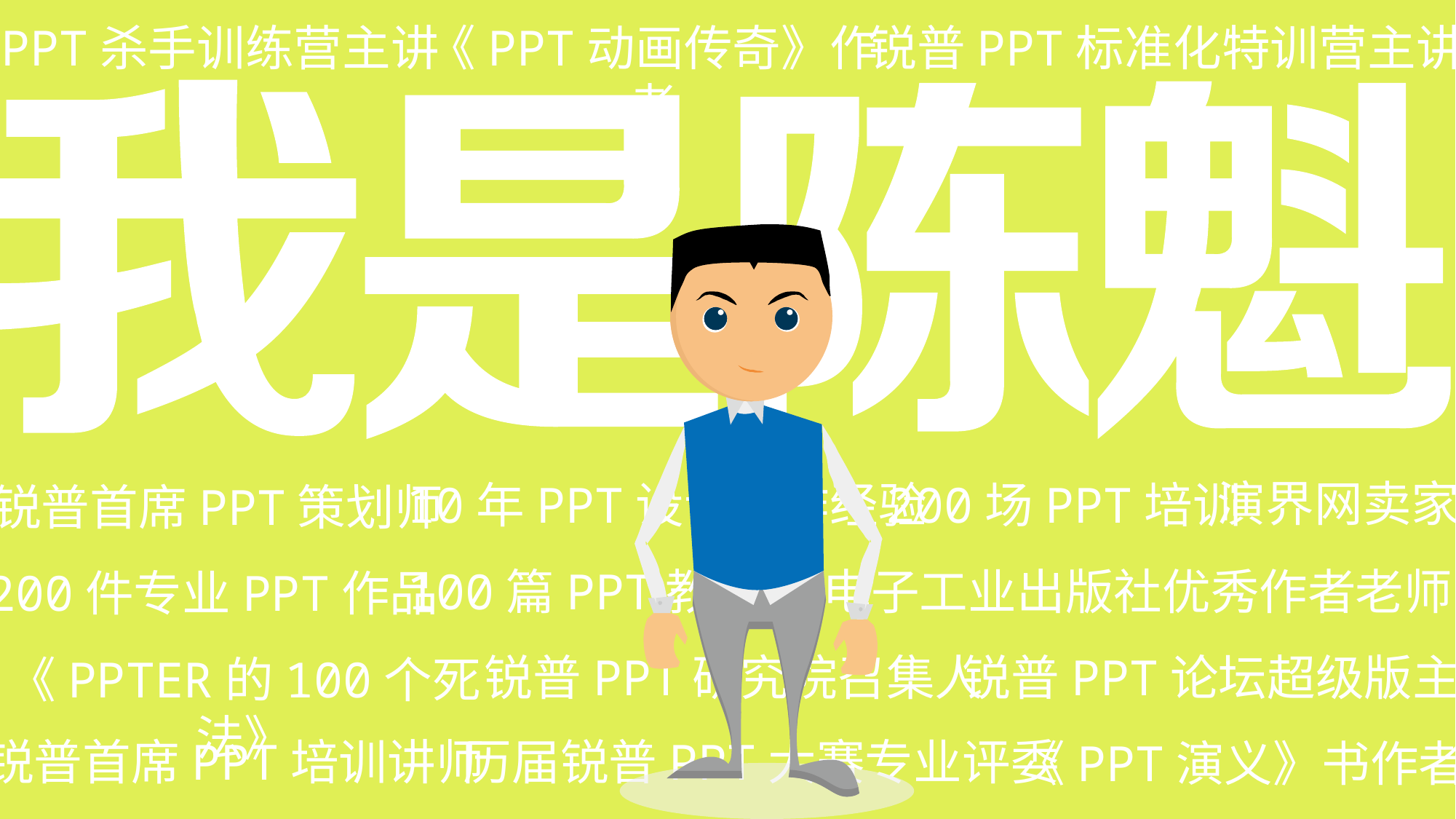

PPT杀手训练营主讲
《PPT动画传奇》作者
锐普PPT标准化特训营主讲

演界网卖家
10年PPT设计制作经验
200场PPT培训
锐普首席PPT策划师
100篇PPT教程
电子工业出版社优秀作者
老师
200件专业PPT作品
锐普PPT研究院召集人
锐普PPT论坛超级版主
《PPTER的100个死法》
锐普首席PPT培训讲师
历届锐普PPT大赛专业评委
《PPT演义》书作者